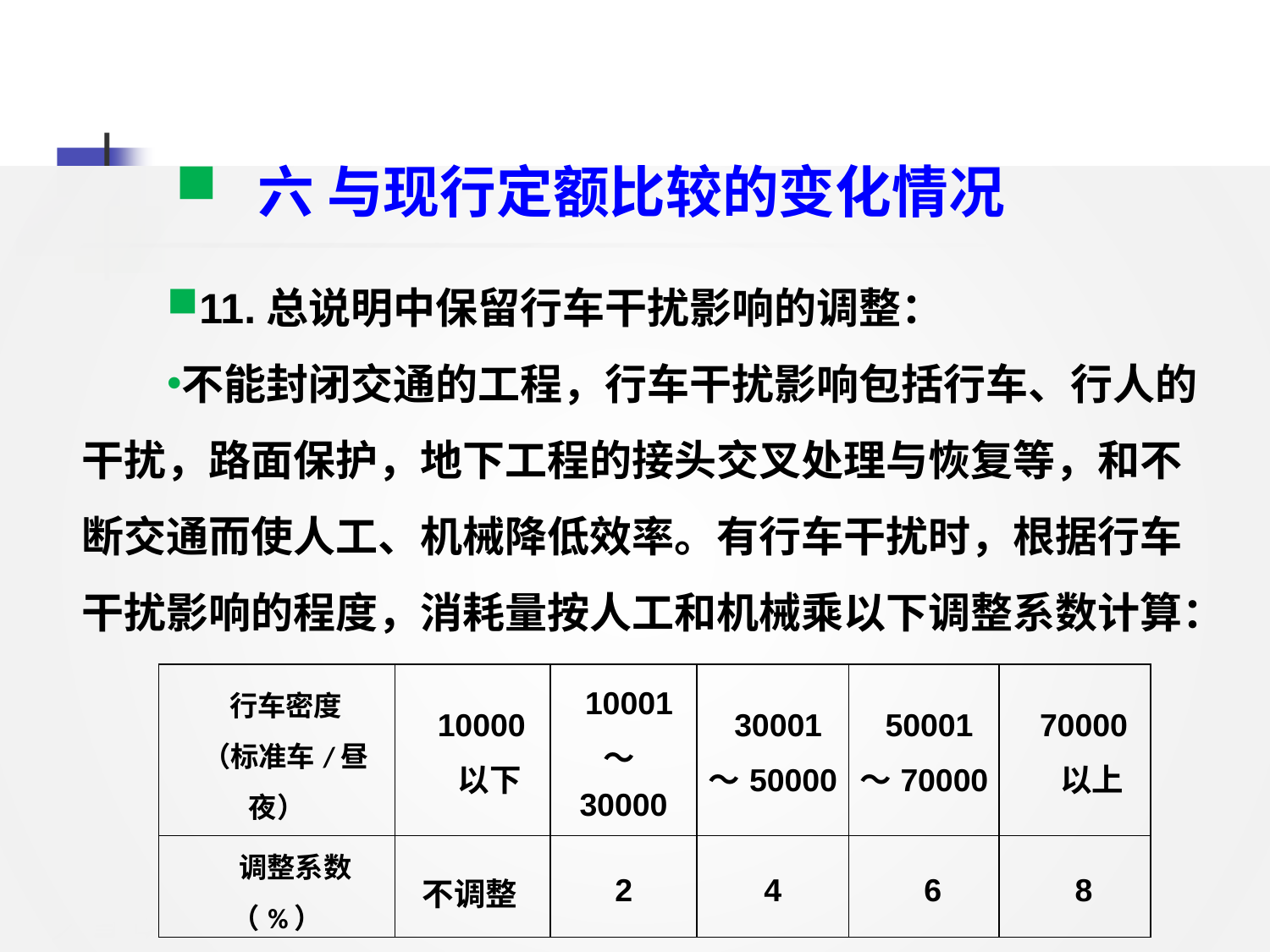

六 与现行定额比较的变化情况
11.总说明中保留行车干扰影响的调整：
不能封闭交通的工程，行车干扰影响包括行车、行人的干扰，路面保护，地下工程的接头交叉处理与恢复等，和不断交通而使人工、机械降低效率。有行车干扰时，根据行车干扰影响的程度，消耗量按人工和机械乘以下调整系数计算：
| 行车密度 （标准车/昼夜） | 10000 以下 | 10001～30000 | 30001～50000 | 50001～70000 | 70000 以上 |
| --- | --- | --- | --- | --- | --- |
| 调整系数（%） | 不调整 | 2 | 4 | 6 | 8 |